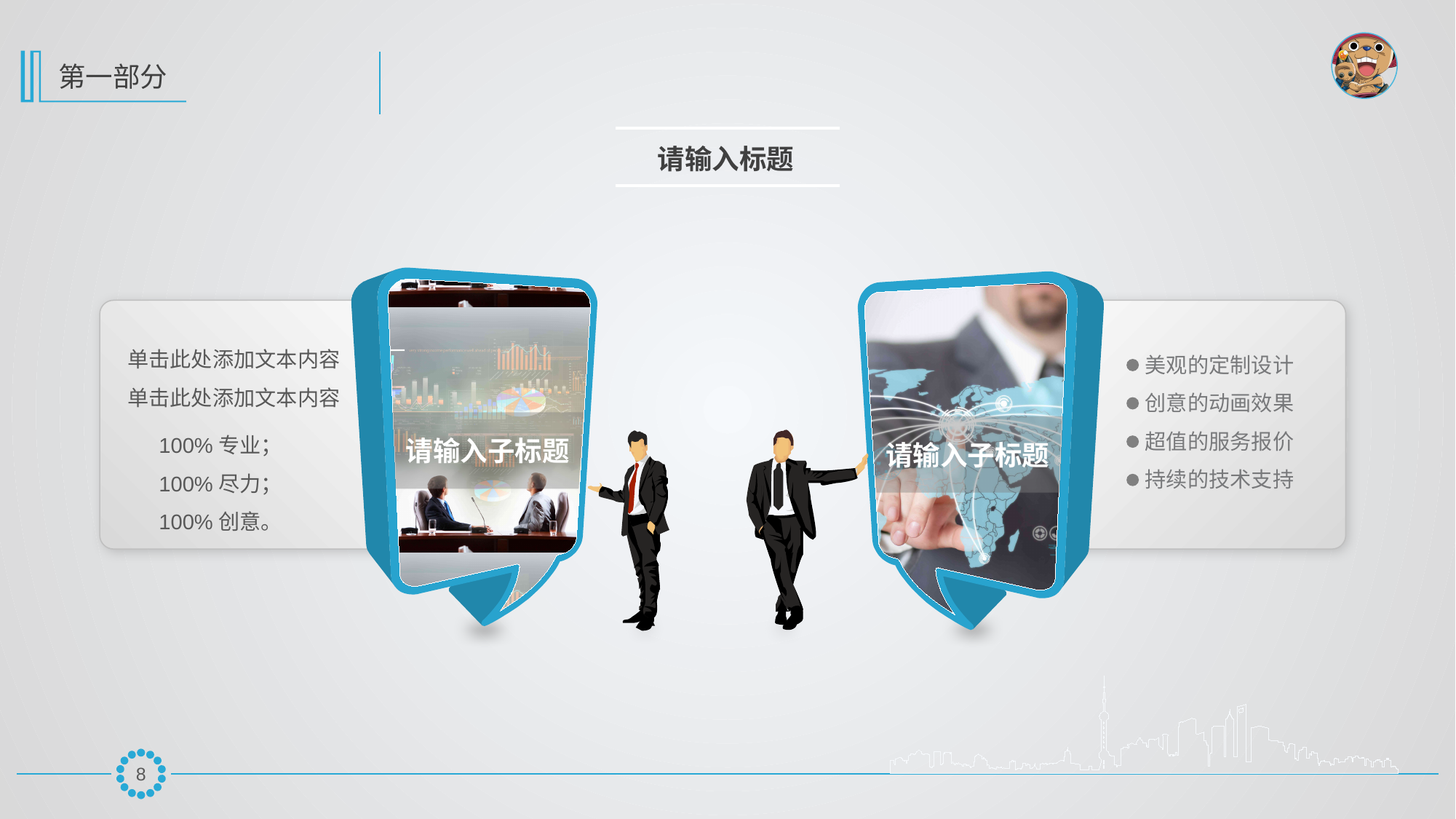

请输入标题

请输入子标题

请输入子标题

单击此处添加文本内容单击此处添加文本内容
美观的定制设计

创意的动画效果

100%专业；100%尽力；100%创意。
超值的服务报价

持续的技术支持

8